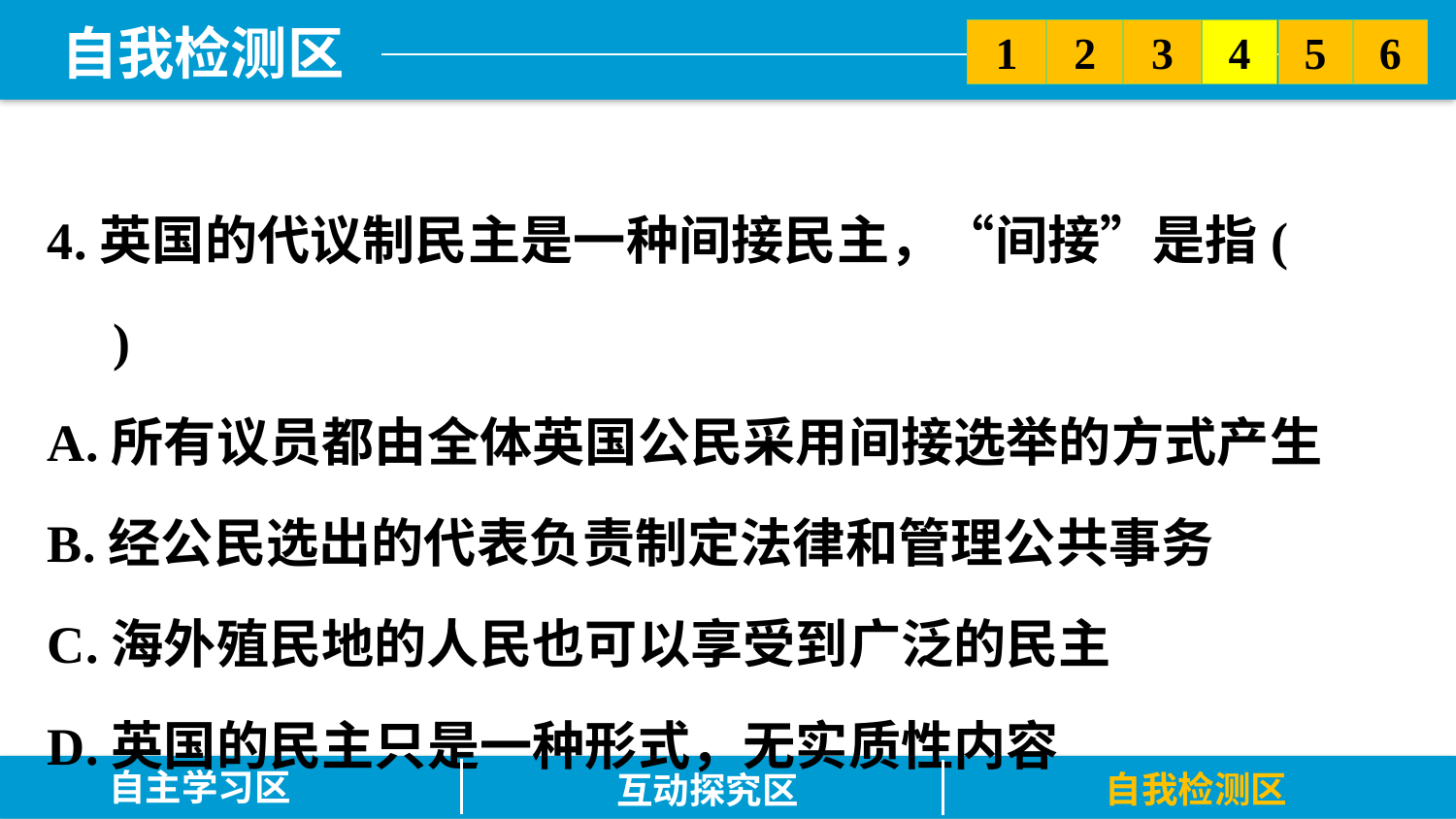

5
6
2
3
1
4
4.英国的代议制民主是一种间接民主，“间接”是指(　　)
A.所有议员都由全体英国公民采用间接选举的方式产生
B.经公民选出的代表负责制定法律和管理公共事务
C.海外殖民地的人民也可以享受到广泛的民主
D.英国的民主只是一种形式，无实质性内容
自主学习区
自我检测区
互动探究区